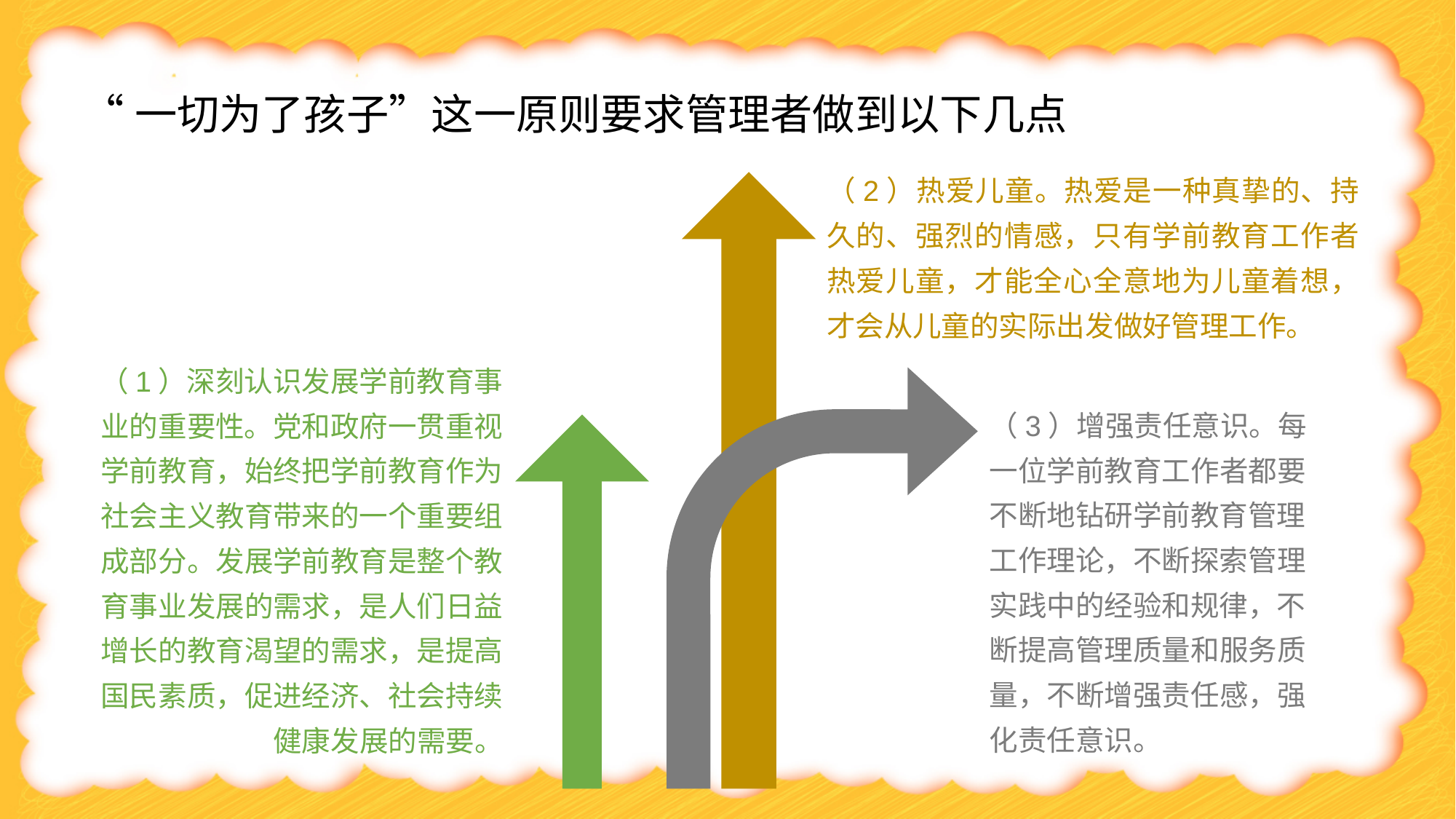

“一切为了孩子”这一原则要求管理者做到以下几点
（2）热爱儿童。热爱是一种真挚的、持久的、强烈的情感，只有学前教育工作者热爱儿童，才能全心全意地为儿童着想，才会从儿童的实际出发做好管理工作。

（1）深刻认识发展学前教育事业的重要性。党和政府一贯重视学前教育，始终把学前教育作为社会主义教育带来的一个重要组成部分。发展学前教育是整个教育事业发展的需求，是人们日益增长的教育渴望的需求，是提高国民素质，促进经济、社会持续健康发展的需要。

（3）增强责任意识。每一位学前教育工作者都要不断地钻研学前教育管理工作理论，不断探索管理实践中的经验和规律，不断提高管理质量和服务质量，不断增强责任感，强化责任意识。